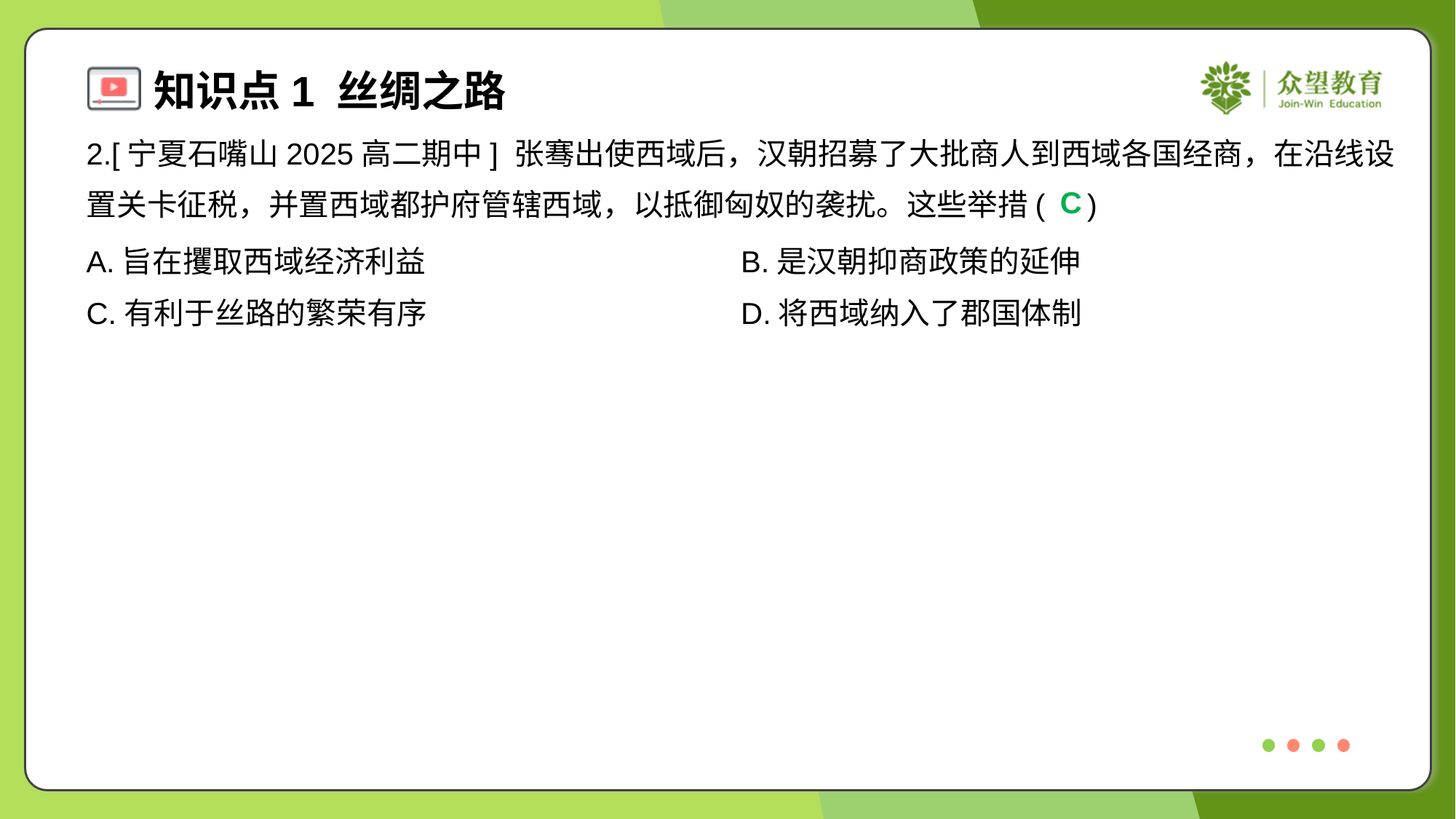

2.[宁夏石嘴山2025高二期中] 张骞出使西域后，汉朝招募了大批商人到西域各国经商，在沿线设
置关卡征税，并置西域都护府管辖西域，以抵御匈奴的袭扰。这些举措(     )
C
A.旨在攫取西域经济利益	B.是汉朝抑商政策的延伸
C.有利于丝路的繁荣有序	D.将西域纳入了郡国体制